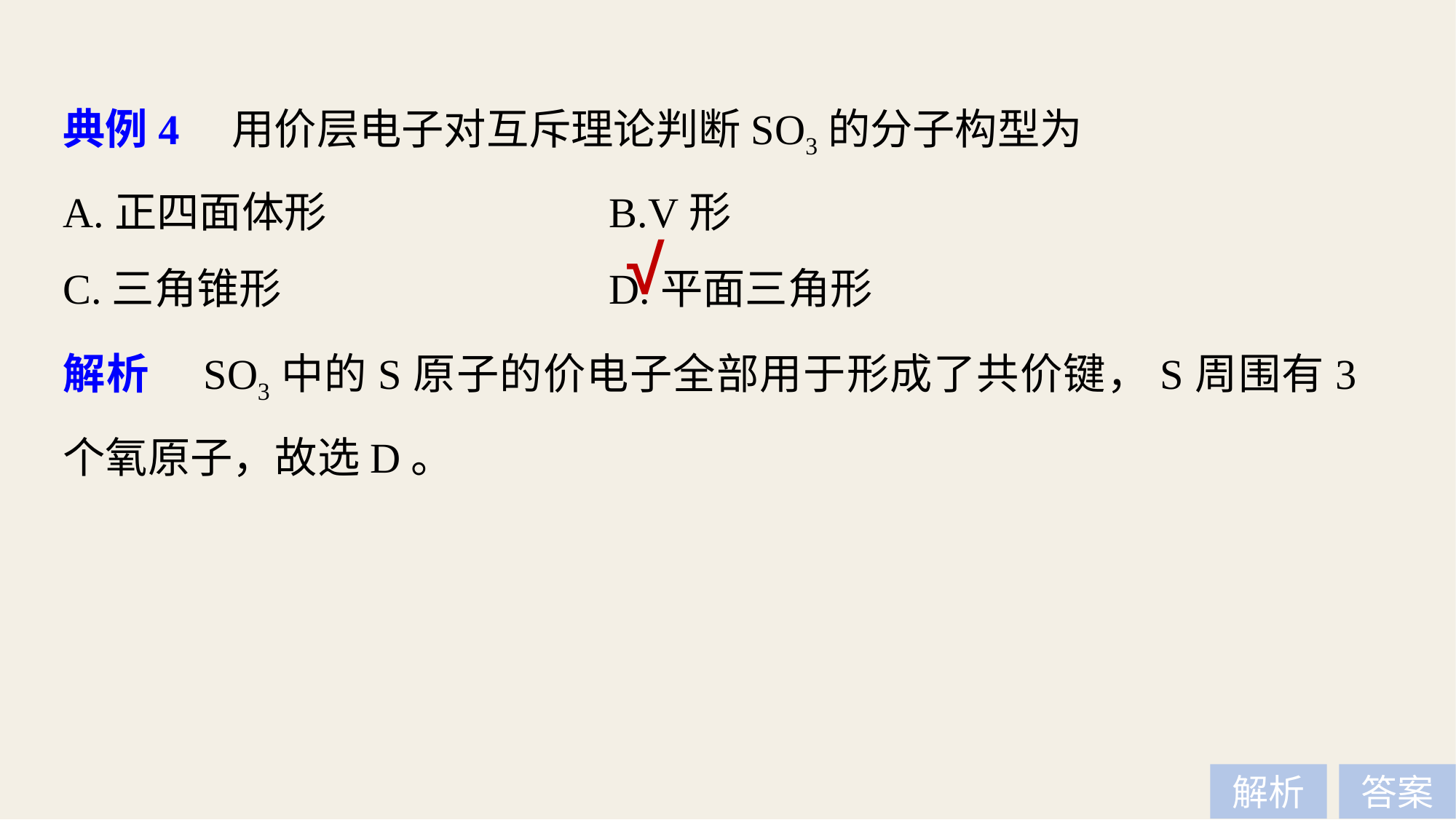

典例4　用价层电子对互斥理论判断SO3的分子构型为
A.正四面体形  			B.V形
C.三角锥形  			D.平面三角形
√
解析　SO3中的S原子的价电子全部用于形成了共价键，S周围有3个氧原子，故选D。
解析
答案